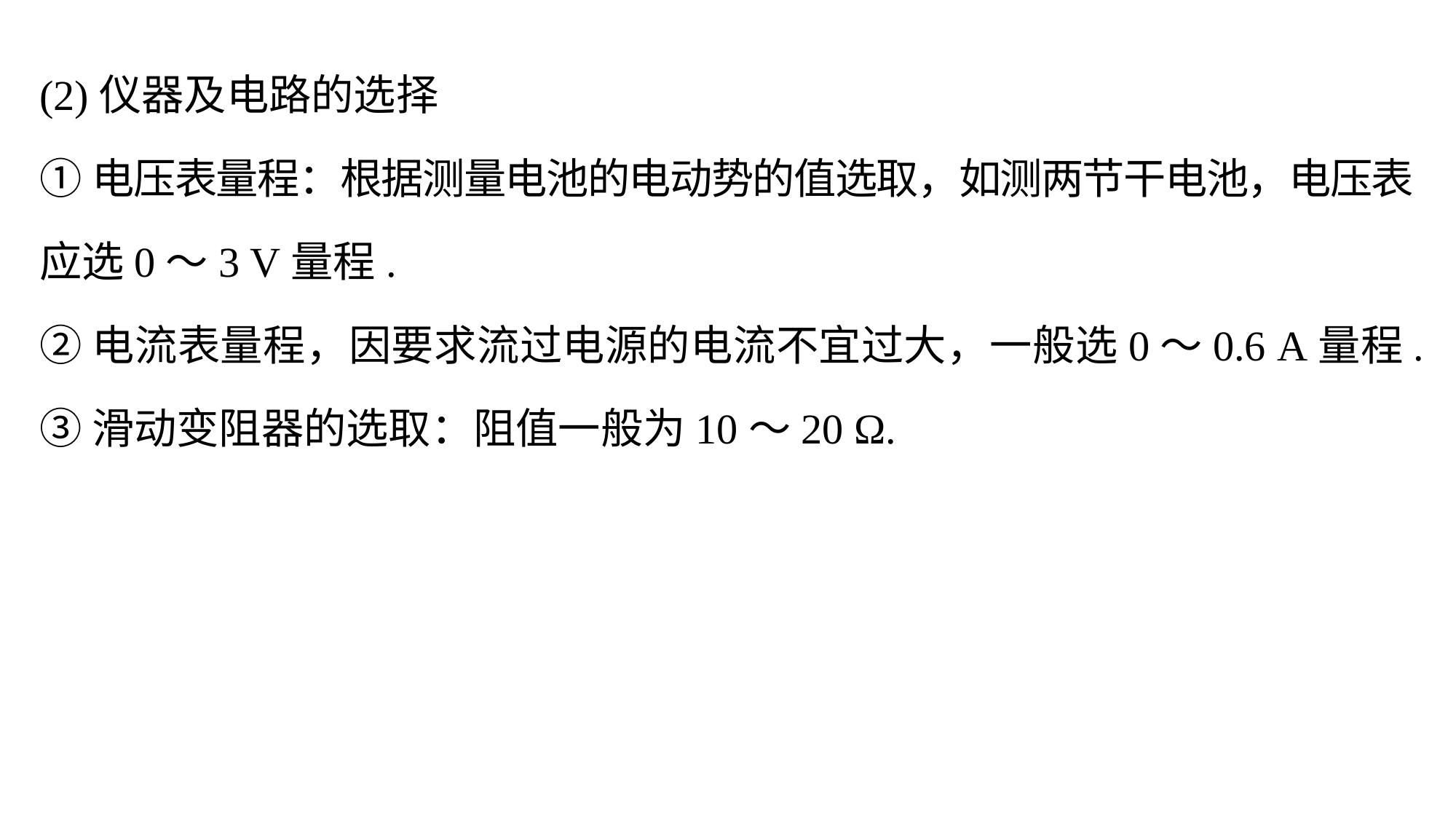

(2)仪器及电路的选择
①电压表量程：根据测量电池的电动势的值选取，如测两节干电池，电压表应选0～3 V量程.
②电流表量程，因要求流过电源的电流不宜过大，一般选0～0.6 A量程.
③滑动变阻器的选取：阻值一般为10～20 Ω.